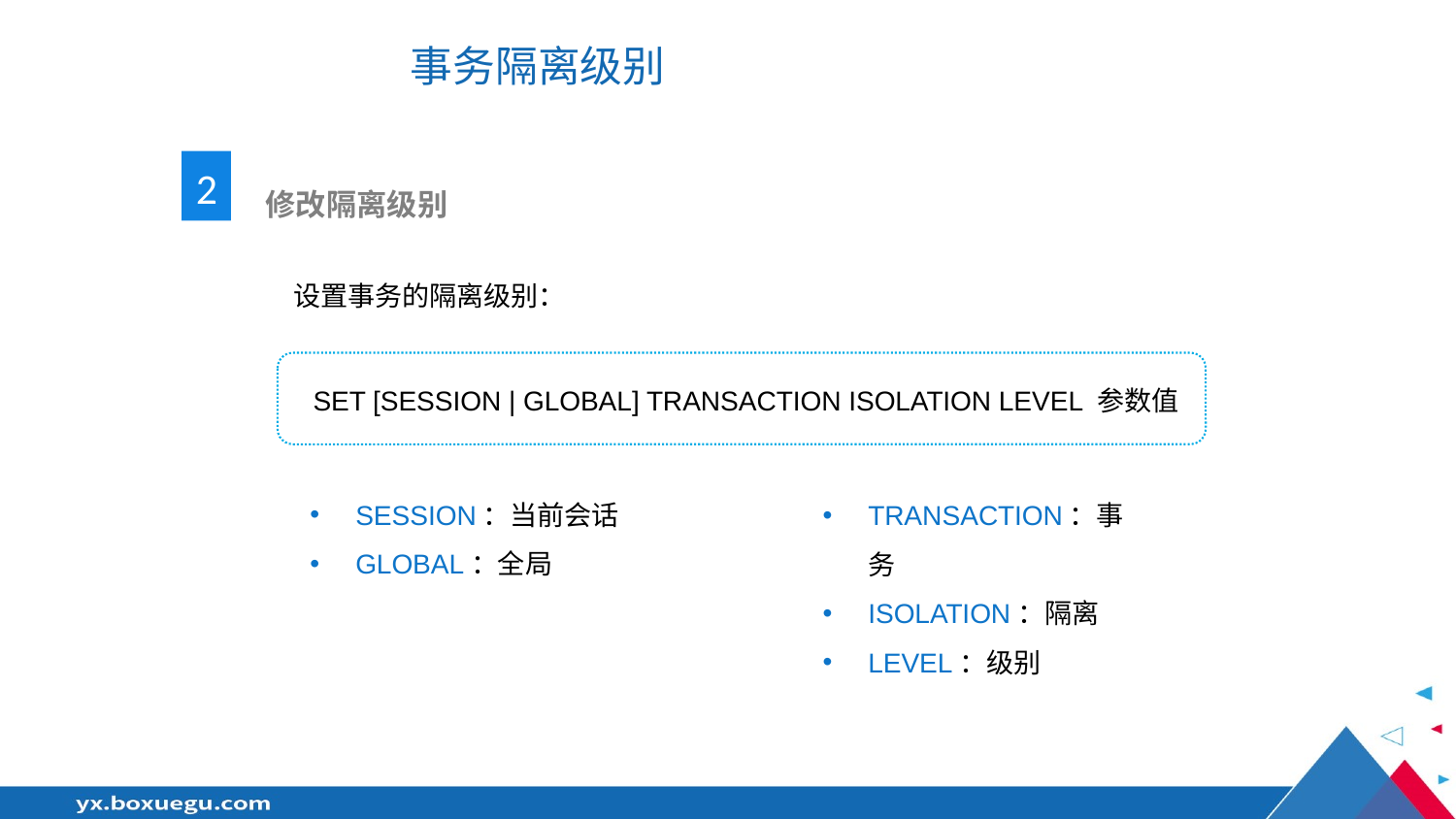

# 事务隔离级别

2
  修改隔离级别
设置事务的隔离级别：

SET [SESSION | GLOBAL] TRANSACTION ISOLATION LEVEL 参数值
SESSION：当前会话
GLOBAL：全局
TRANSACTION：事务
ISOLATION：隔离
LEVEL：级别